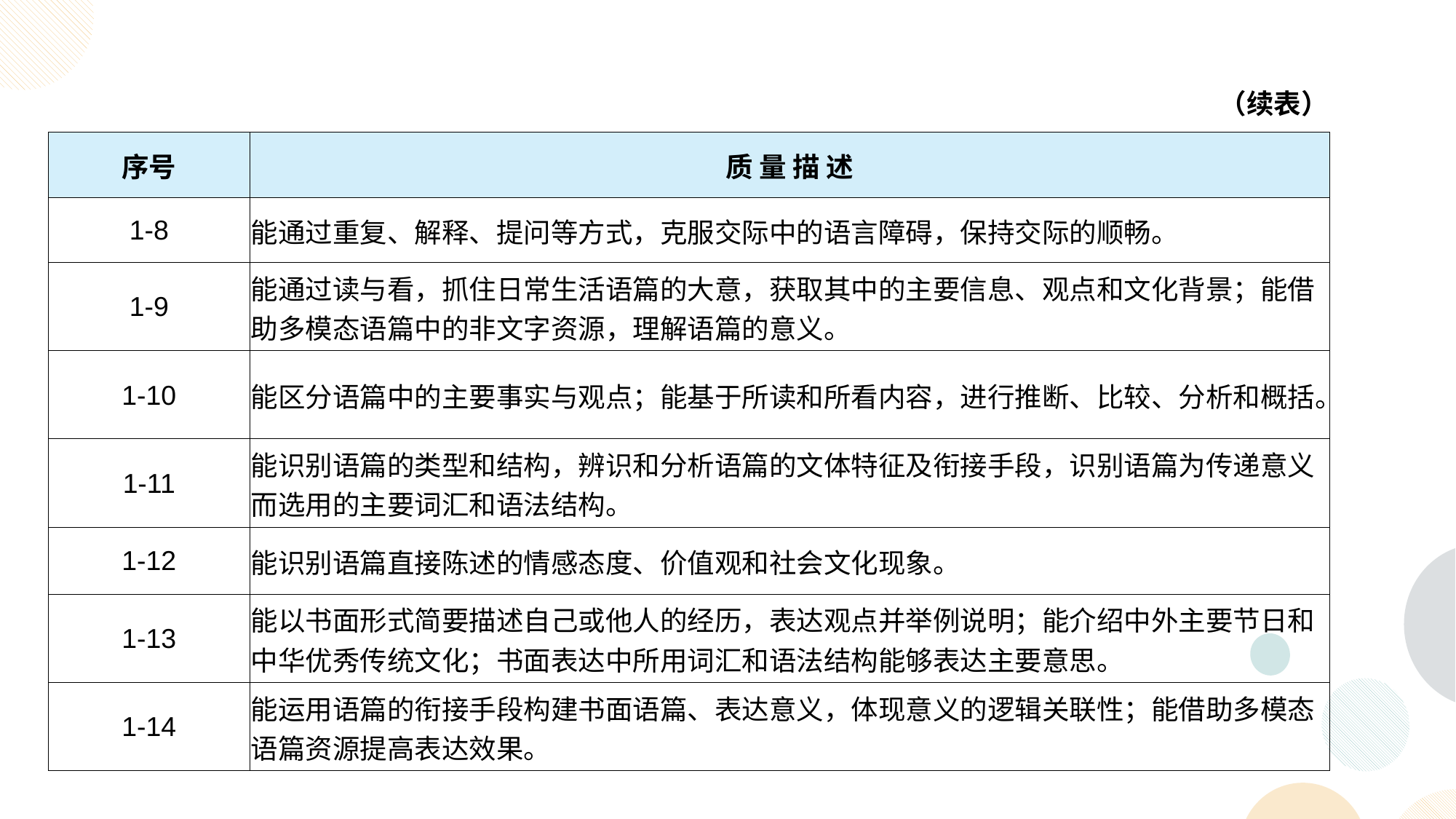

| （续表） |  |
| --- | --- |
| 序号 | 质 量 描 述 |
| 1-8 | 能通过重复、解释、提问等方式，克服交际中的语言障碍，保持交际的顺畅。 |
| 1-9 | 能通过读与看，抓住日常生活语篇的大意，获取其中的主要信息、观点和文化背景；能借助多模态语篇中的非文字资源，理解语篇的意义。 |
| 1-10 | 能区分语篇中的主要事实与观点；能基于所读和所看内容，进行推断、比较、分析和概括。 |
| 1-11 | 能识别语篇的类型和结构，辨识和分析语篇的文体特征及衔接手段，识别语篇为传递意义而选用的主要词汇和语法结构。 |
| 1-12 | 能识别语篇直接陈述的情感态度、价值观和社会文化现象。 |
| 1-13 | 能以书面形式简要描述自己或他人的经历，表达观点并举例说明；能介绍中外主要节日和中华优秀传统文化；书面表达中所用词汇和语法结构能够表达主要意思。 |
| 1-14 | 能运用语篇的衔接手段构建书面语篇、表达意义，体现意义的逻辑关联性；能借助多模态语篇资源提高表达效果。 |